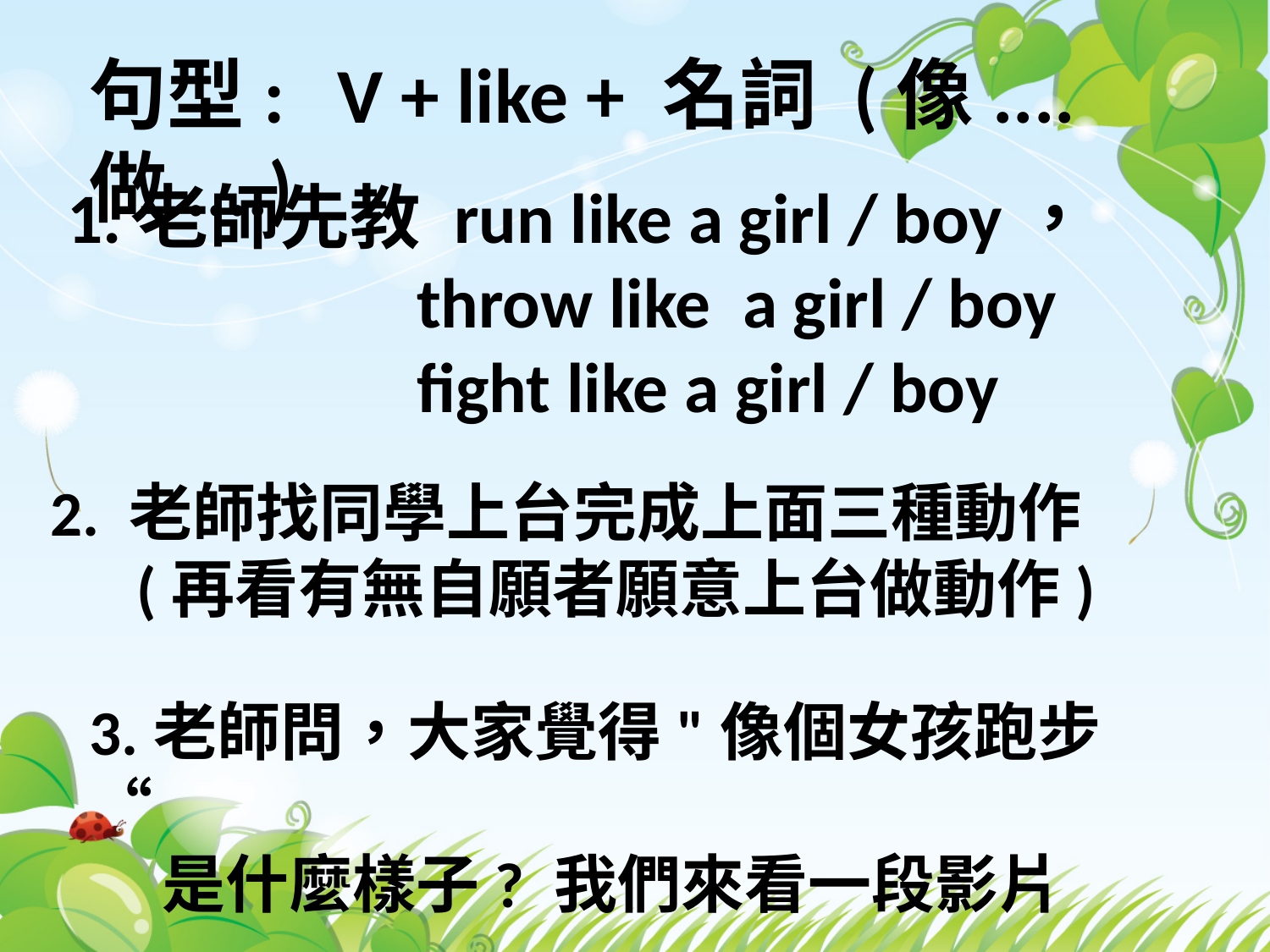

句型:   V + like + 名詞 (像....做....)
1.老師先教 run like a girl / boy，
                      throw like  a girl / boy
                      fight like a girl / boy
2. 老師找同學上台完成上面三種動作
      (再看有無自願者願意上台做動作)
3.老師問，大家覺得"像個女孩跑步“
    是什麼樣子? 我們來看一段影片